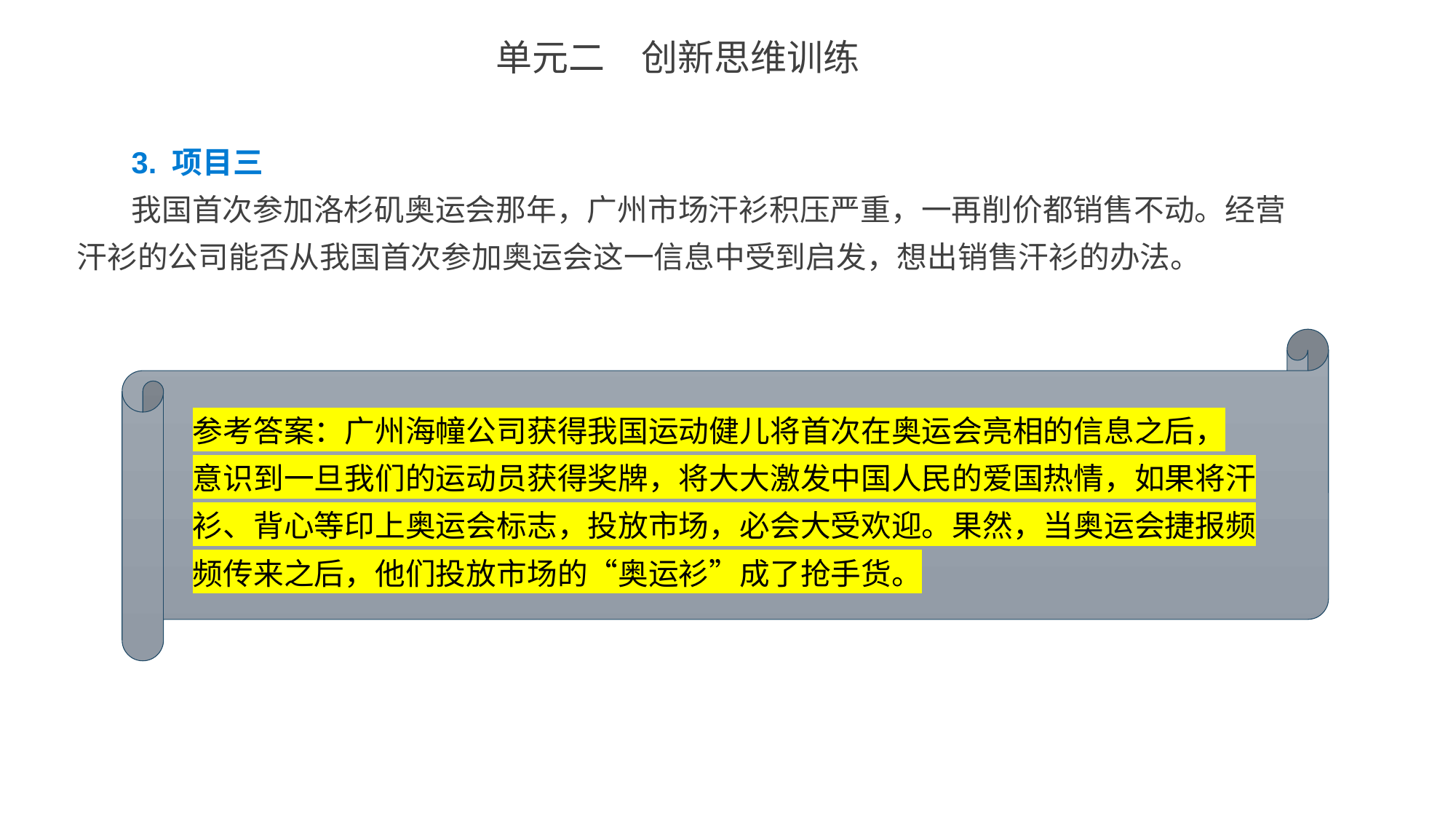

单元二　创新思维训练
3. 项目三
我国首次参加洛杉矶奥运会那年，广州市场汗衫积压严重，一再削价都销售不动。经营汗衫的公司能否从我国首次参加奥运会这一信息中受到启发，想出销售汗衫的办法。

参考答案：广州海幢公司获得我国运动健儿将首次在奥运会亮相的信息之后，
意识到一旦我们的运动员获得奖牌，将大大激发中国人民的爱国热情，如果将汗衫、背心等印上奥运会标志，投放市场，必会大受欢迎。果然，当奥运会捷报频频传来之后，他们投放市场的“奥运衫”成了抢手货。